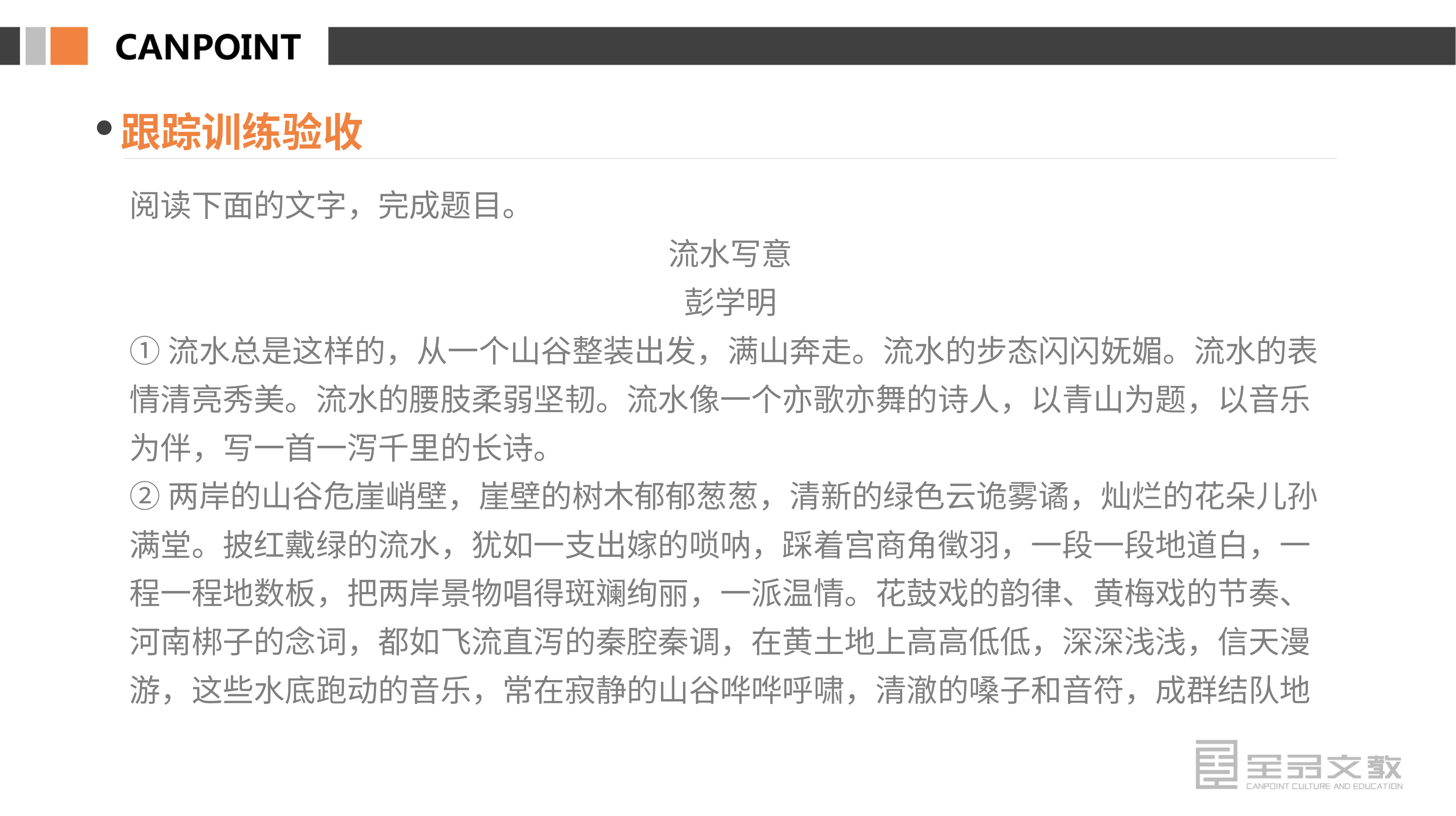

跟踪训练验收

阅读下面的文字，完成题目。
流水写意
彭学明
①流水总是这样的，从一个山谷整装出发，满山奔走。流水的步态闪闪妩媚。流水的表情清亮秀美。流水的腰肢柔弱坚韧。流水像一个亦歌亦舞的诗人，以青山为题，以音乐为伴，写一首一泻千里的长诗。
②两岸的山谷危崖峭壁，崖壁的树木郁郁葱葱，清新的绿色云诡雾谲，灿烂的花朵儿孙满堂。披红戴绿的流水，犹如一支出嫁的唢呐，踩着宫商角徵羽，一段一段地道白，一程一程地数板，把两岸景物唱得斑斓绚丽，一派温情。花鼓戏的韵律、黄梅戏的节奏、河南梆子的念词，都如飞流直泻的秦腔秦调，在黄土地上高高低低，深深浅浅，信天漫游，这些水底跑动的音乐，常在寂静的山谷哗哗呼啸，清澈的嗓子和音符，成群结队地